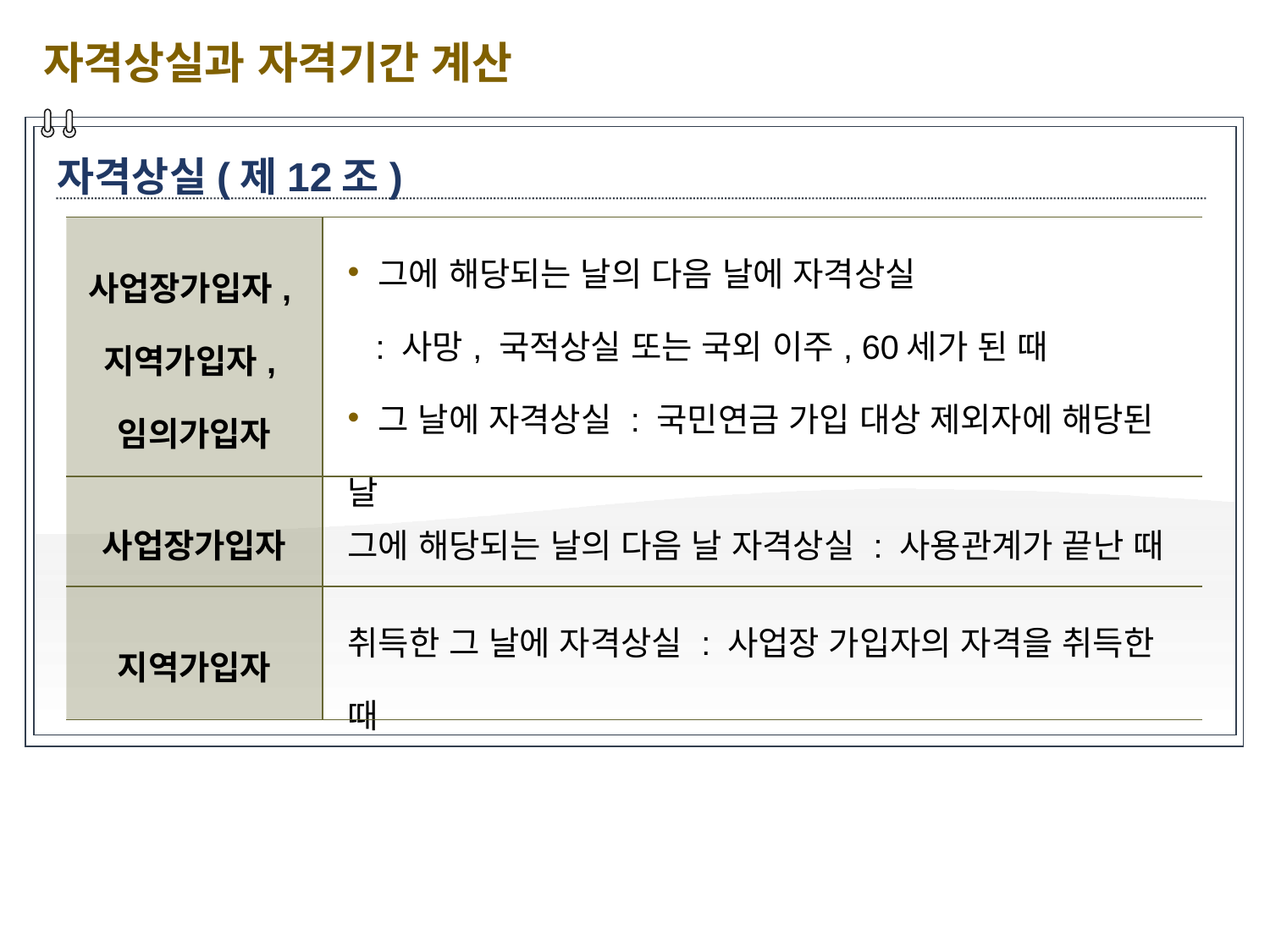

자격상실과 자격기간 계산

자격상실(제12조)

| 사업장가입자, 지역가입자, 임의가입자 | 그에 해당되는 날의 다음 날에 자격상실 : 사망, 국적상실 또는 국외 이주, 60세가 된 때 그 날에 자격상실 : 국민연금 가입 대상 제외자에 해당된 날 |
| --- | --- |
| 사업장가입자 | 그에 해당되는 날의 다음 날 자격상실 : 사용관계가 끝난 때 |
| 지역가입자 | 취득한 그 날에 자격상실 : 사업장 가입자의 자격을 취득한 때 |